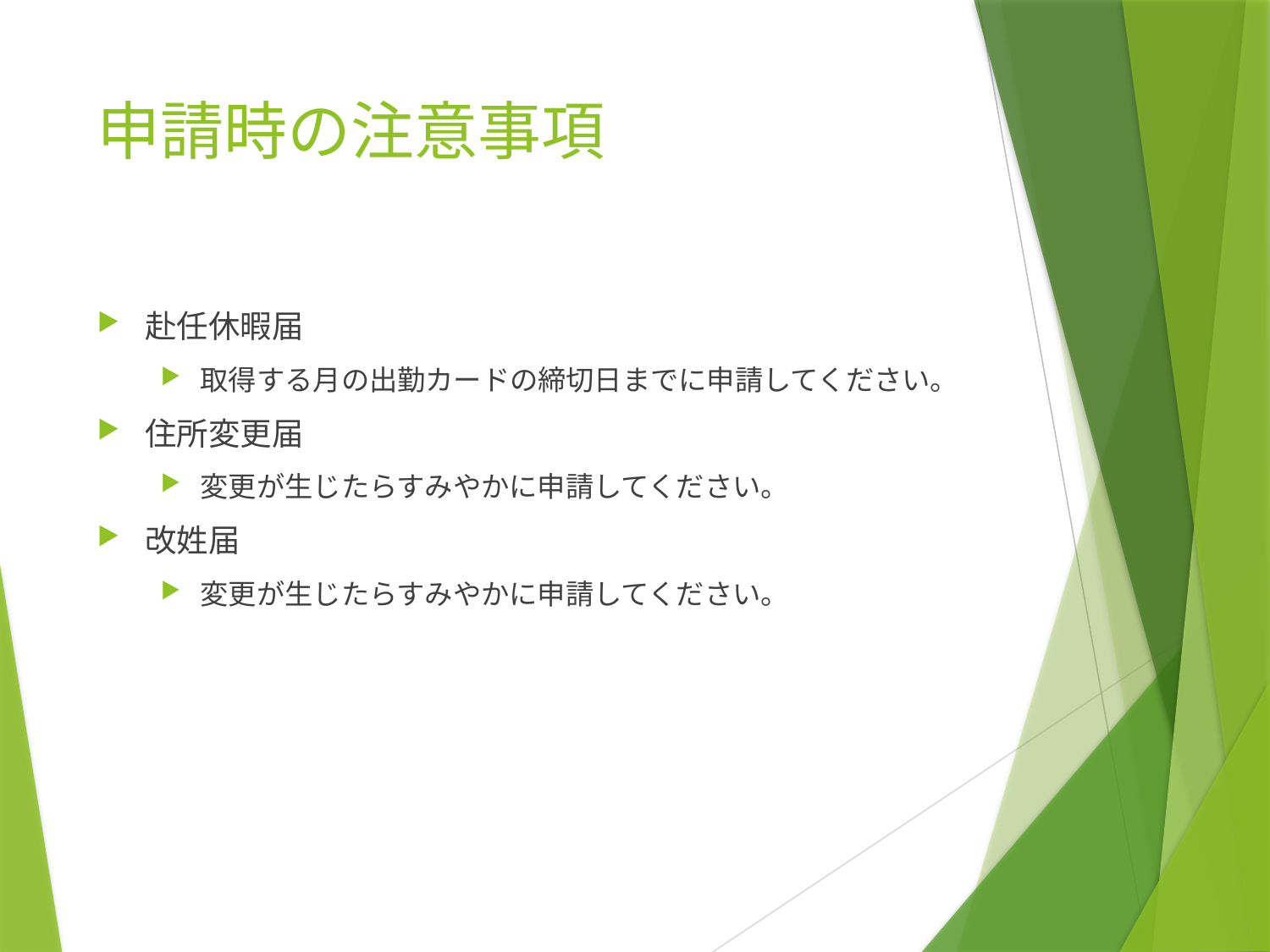

# 申請時の注意事項
赴任休暇届
取得する月の出勤カードの締切日までに申請してください。
住所変更届
変更が生じたらすみやかに申請してください。
改姓届
変更が生じたらすみやかに申請してください。